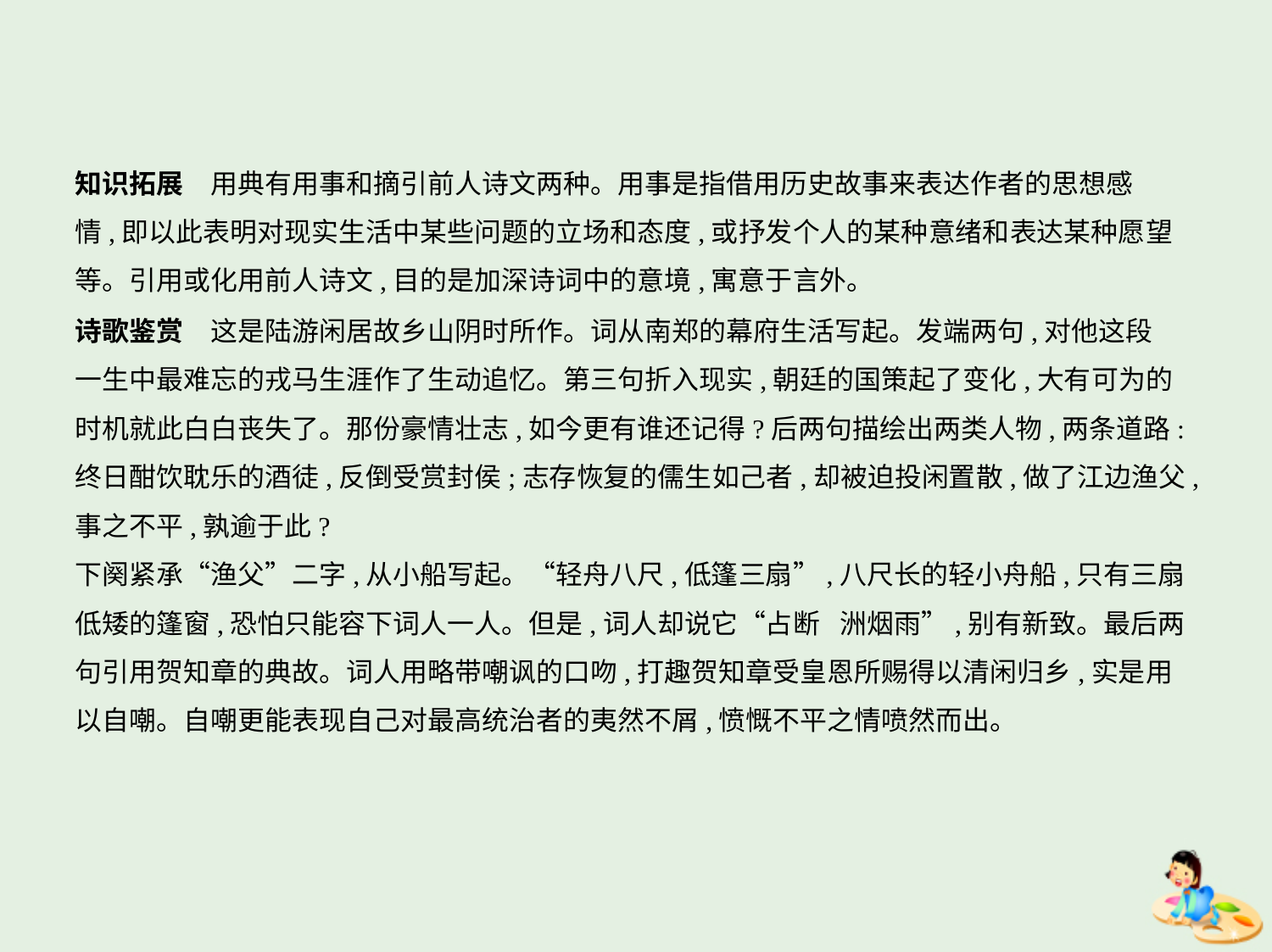

知识拓展　用典有用事和摘引前人诗文两种。用事是指借用历史故事来表达作者的思想感
情,即以此表明对现实生活中某些问题的立场和态度,或抒发个人的某种意绪和表达某种愿望
等。引用或化用前人诗文,目的是加深诗词中的意境,寓意于言外。
诗歌鉴赏　这是陆游闲居故乡山阴时所作。词从南郑的幕府生活写起。发端两句,对他这段
一生中最难忘的戎马生涯作了生动追忆。第三句折入现实,朝廷的国策起了变化,大有可为的
时机就此白白丧失了。那份豪情壮志,如今更有谁还记得?后两句描绘出两类人物,两条道路:
终日酣饮耽乐的酒徒,反倒受赏封侯;志存恢复的儒生如己者,却被迫投闲置散,做了江边渔父,
事之不平,孰逾于此?
下阕紧承“渔父”二字,从小船写起。“轻舟八尺,低篷三扇”,八尺长的轻小舟船,只有三扇
低矮的篷窗,恐怕只能容下词人一人。但是,词人却说它“占断 洲烟雨”,别有新致。最后两
句引用贺知章的典故。词人用略带嘲讽的口吻,打趣贺知章受皇恩所赐得以清闲归乡,实是用
以自嘲。自嘲更能表现自己对最高统治者的夷然不屑,愤慨不平之情喷然而出。